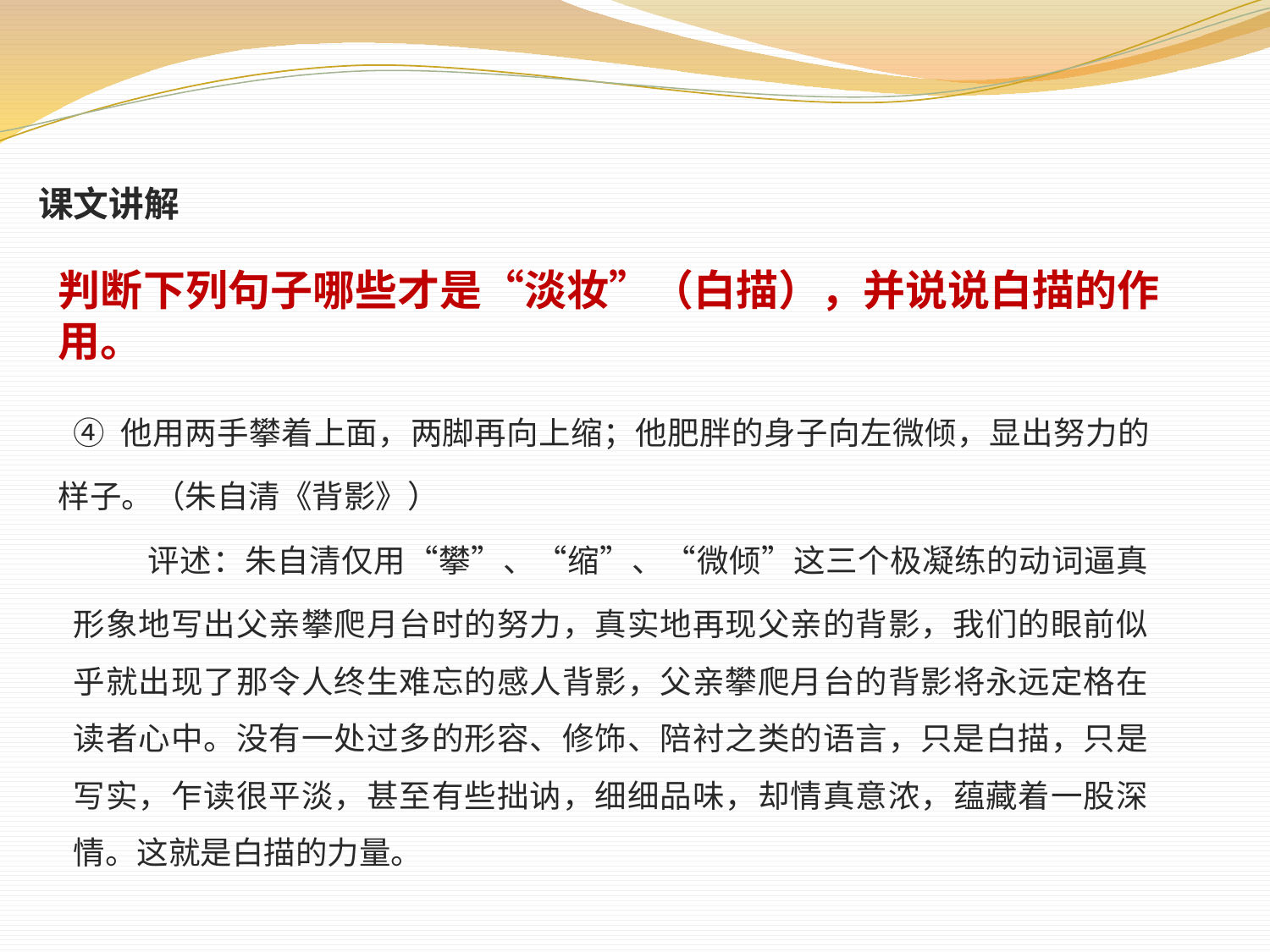

课文讲解
判断下列句子哪些才是“淡妆”（白描），并说说白描的作用。
 ④ 他用两手攀着上面，两脚再向上缩；他肥胖的身子向左微倾，显出努力的样子。（朱自清《背影》）
    评述：朱自清仅用“攀”、“缩”、“微倾”这三个极凝练的动词逼真形象地写出父亲攀爬月台时的努力，真实地再现父亲的背影，我们的眼前似乎就出现了那令人终生难忘的感人背影，父亲攀爬月台的背影将永远定格在读者心中。没有一处过多的形容、修饰、陪衬之类的语言，只是白描，只是写实，乍读很平淡，甚至有些拙讷，细细品味，却情真意浓，蕴藏着一股深情。这就是白描的力量。